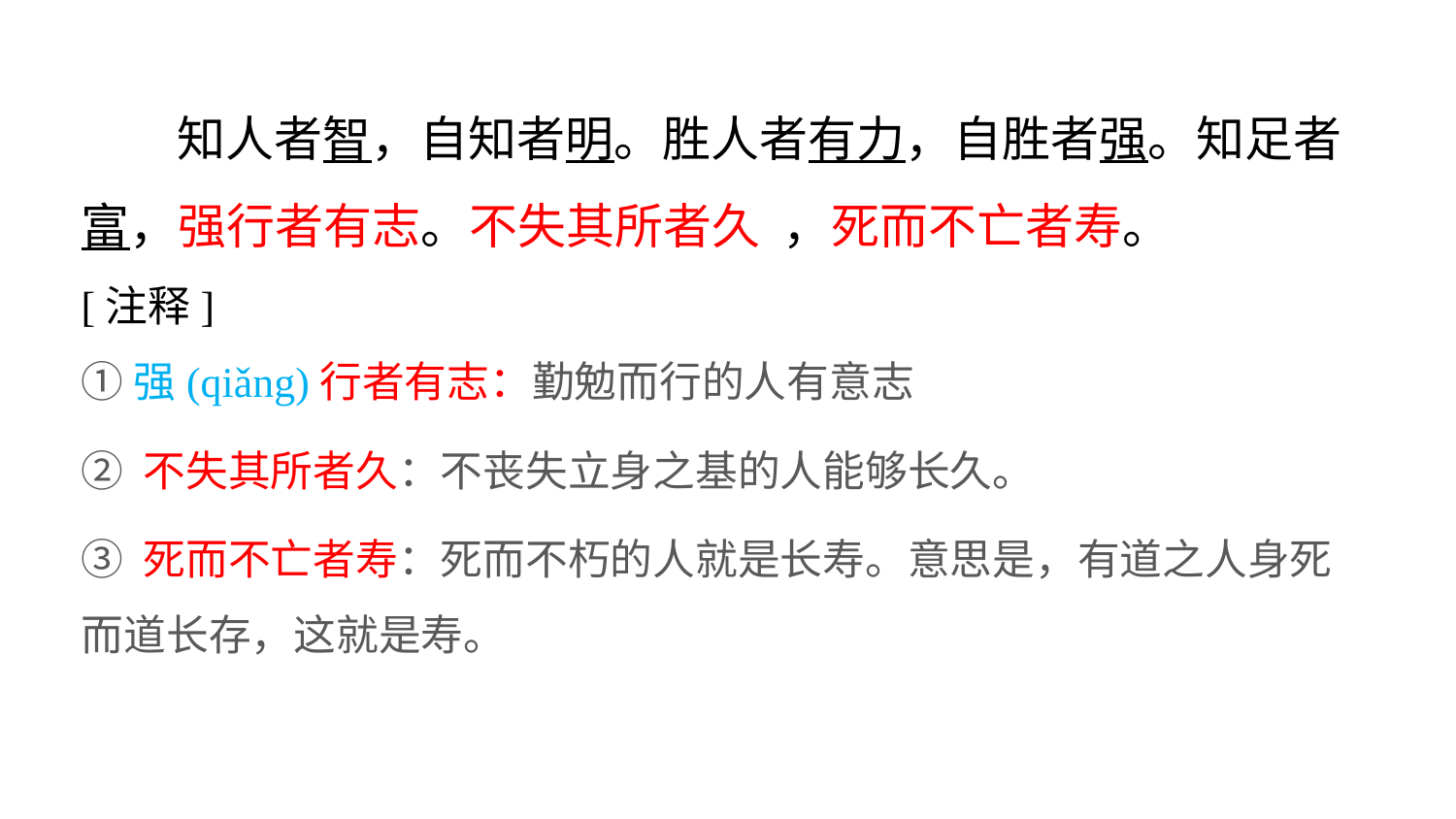

知人者智，自知者明。胜人者有力，自胜者强。知足者富，强行者有志。不失其所者久  ，死而不亡者寿。
[注释]
①强(qiǎng)行者有志：勤勉而行的人有意志
② 不失其所者久：不丧失立身之基的人能够长久。
③ 死而不亡者寿：死而不朽的人就是长寿。意思是，有道之人身死而道长存，这就是寿。